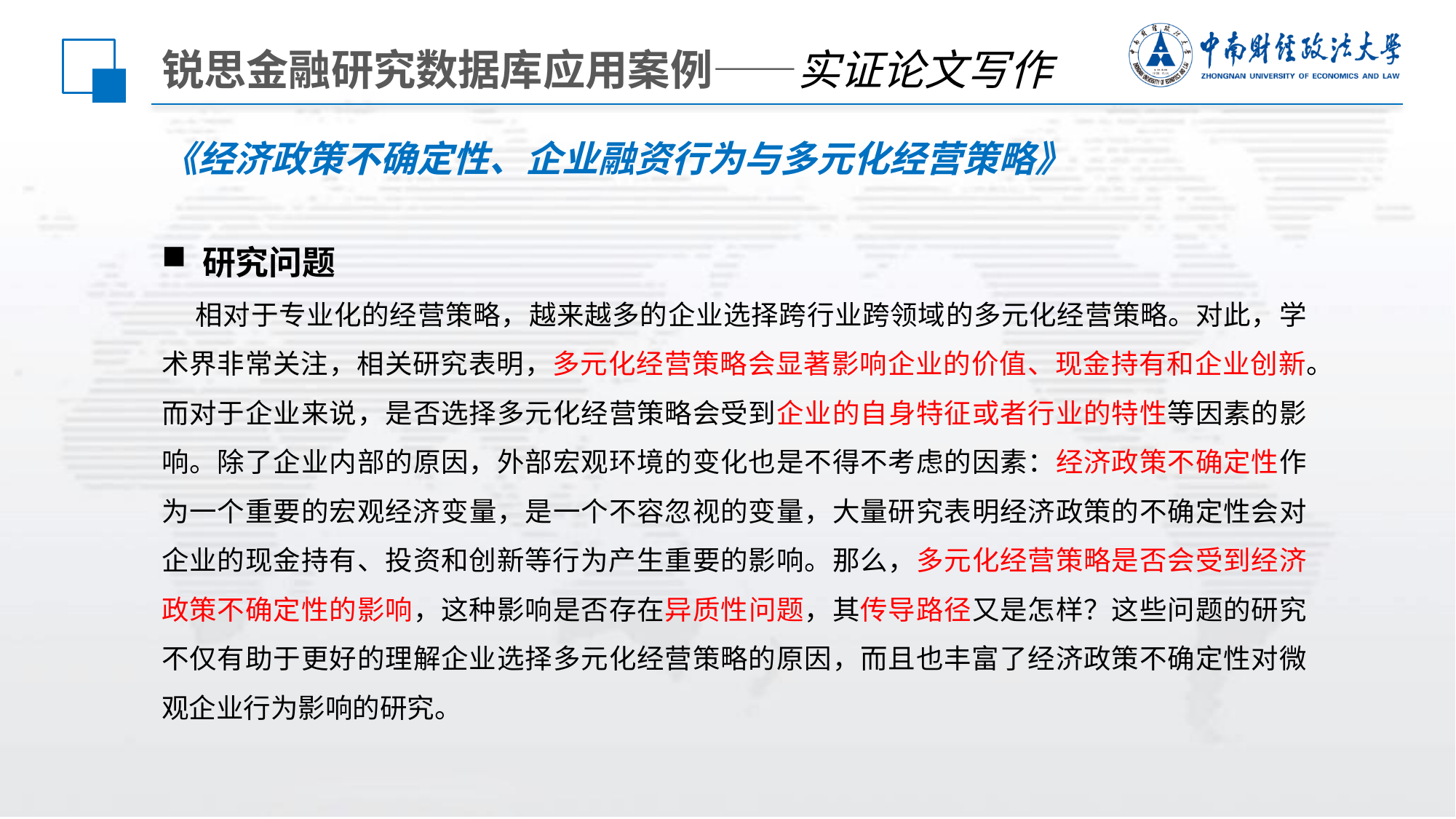

锐思金融研究数据库应用案例——实证论文写作
《经济政策不确定性、企业融资行为与多元化经营策略》
研究问题
    相对于专业化的经营策略，越来越多的企业选择跨行业跨领域的多元化经营策略。对此，学术界非常关注，相关研究表明，多元化经营策略会显著影响企业的价值、现金持有和企业创新。而对于企业来说，是否选择多元化经营策略会受到企业的自身特征或者行业的特性等因素的影响。除了企业内部的原因，外部宏观环境的变化也是不得不考虑的因素：经济政策不确定性作为一个重要的宏观经济变量，是一个不容忽视的变量，大量研究表明经济政策的不确定性会对企业的现金持有、投资和创新等行为产生重要的影响。那么，多元化经营策略是否会受到经济政策不确定性的影响，这种影响是否存在异质性问题，其传导路径又是怎样？这些问题的研究不仅有助于更好的理解企业选择多元化经营策略的原因，而且也丰富了经济政策不确定性对微观企业行为影响的研究。